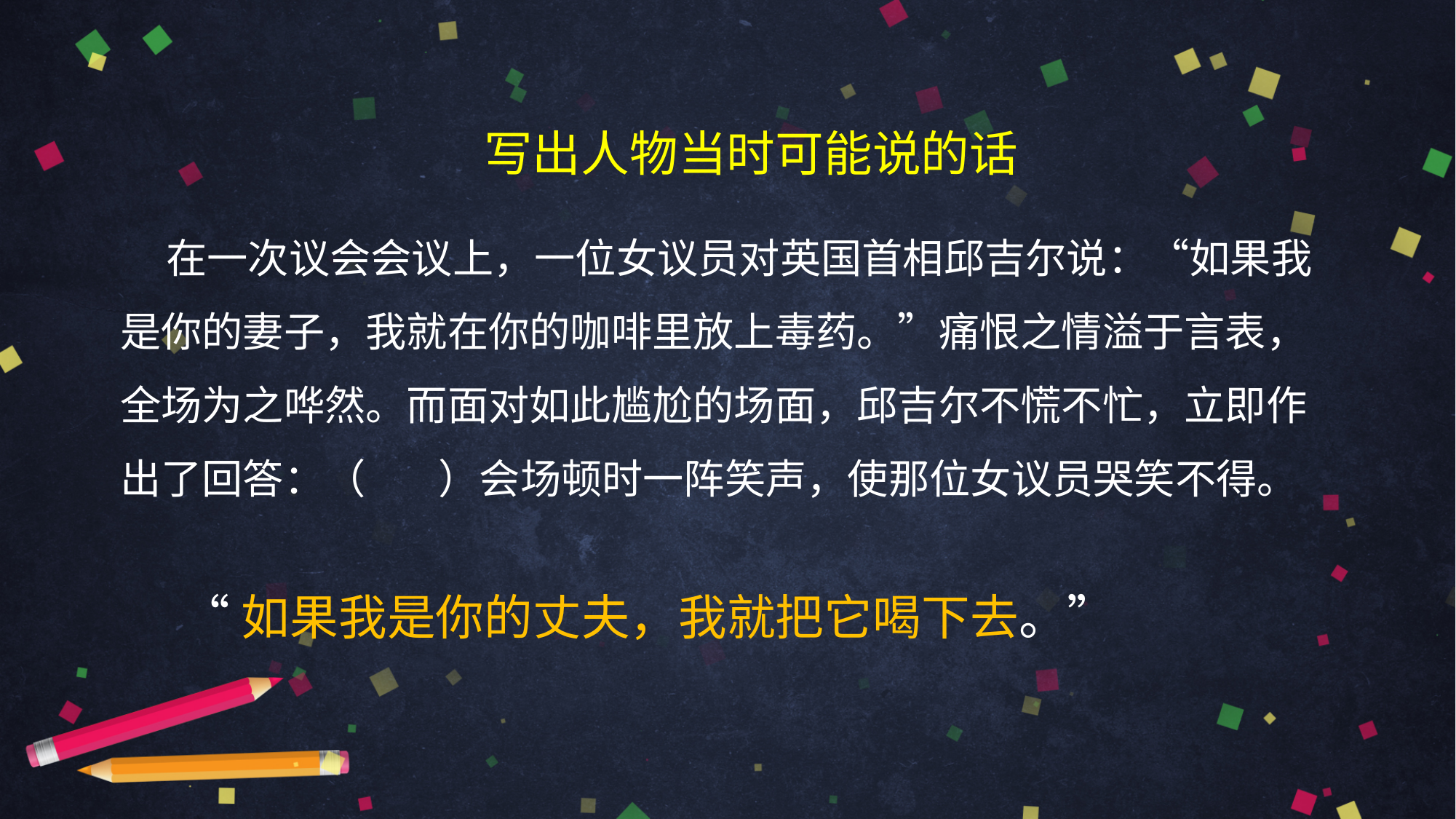

写出人物当时可能说的话
    在一次议会会议上，一位女议员对英国首相邱吉尔说：“如果我是你的妻子，我就在你的咖啡里放上毒药。”痛恨之情溢于言表，全场为之哗然。而面对如此尴尬的场面，邱吉尔不慌不忙，立即作出了回答：（        ）会场顿时一阵笑声，使那位女议员哭笑不得。
“如果我是你的丈夫，我就把它喝下去。”